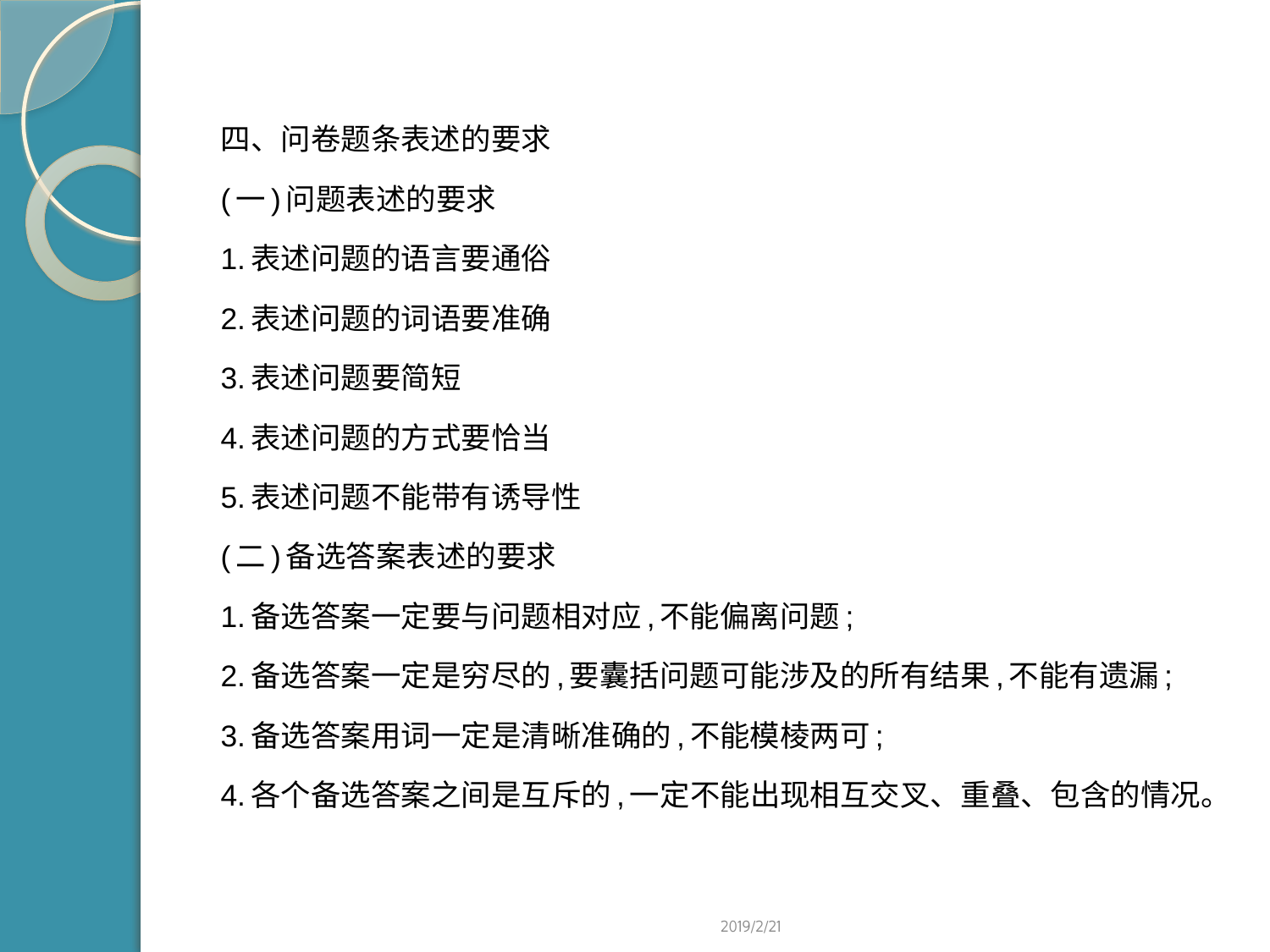

#
四、问卷题条表述的要求
(一)问题表述的要求
1.表述问题的语言要通俗
2.表述问题的词语要准确
3.表述问题要简短
4.表述问题的方式要恰当
5.表述问题不能带有诱导性
(二)备选答案表述的要求
1.备选答案一定要与问题相对应,不能偏离问题;
2.备选答案一定是穷尽的,要囊括问题可能涉及的所有结果,不能有遗漏;
3.备选答案用词一定是清晰准确的,不能模棱两可;
4.各个备选答案之间是互斥的,一定不能出现相互交叉、重叠、包含的情况。
2019/2/21